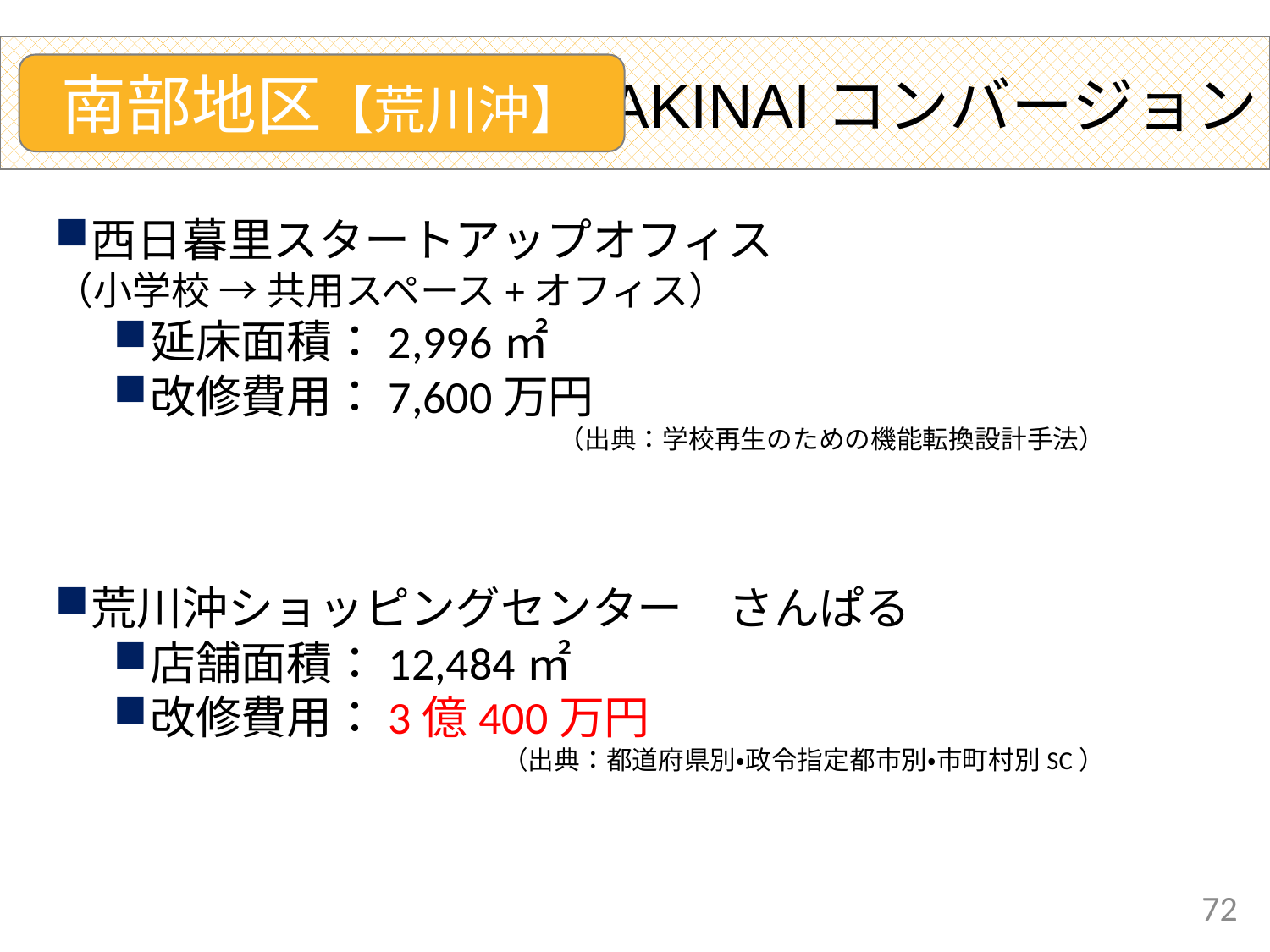

AKINAIコンバージョン
南部地区【荒川沖】
西日暮里スタートアップオフィス
（小学校 → 共用スペース+オフィス）
延床面積：2,996㎡
改修費用：7,600万円
（出典：学校再生のための機能転換設計手法）
荒川沖ショッピングセンター　さんぱる
店舗面積：12,484㎡
改修費用：3億400万円
（出典：都道府県別・政令指定都市別・市町村別SC）

72